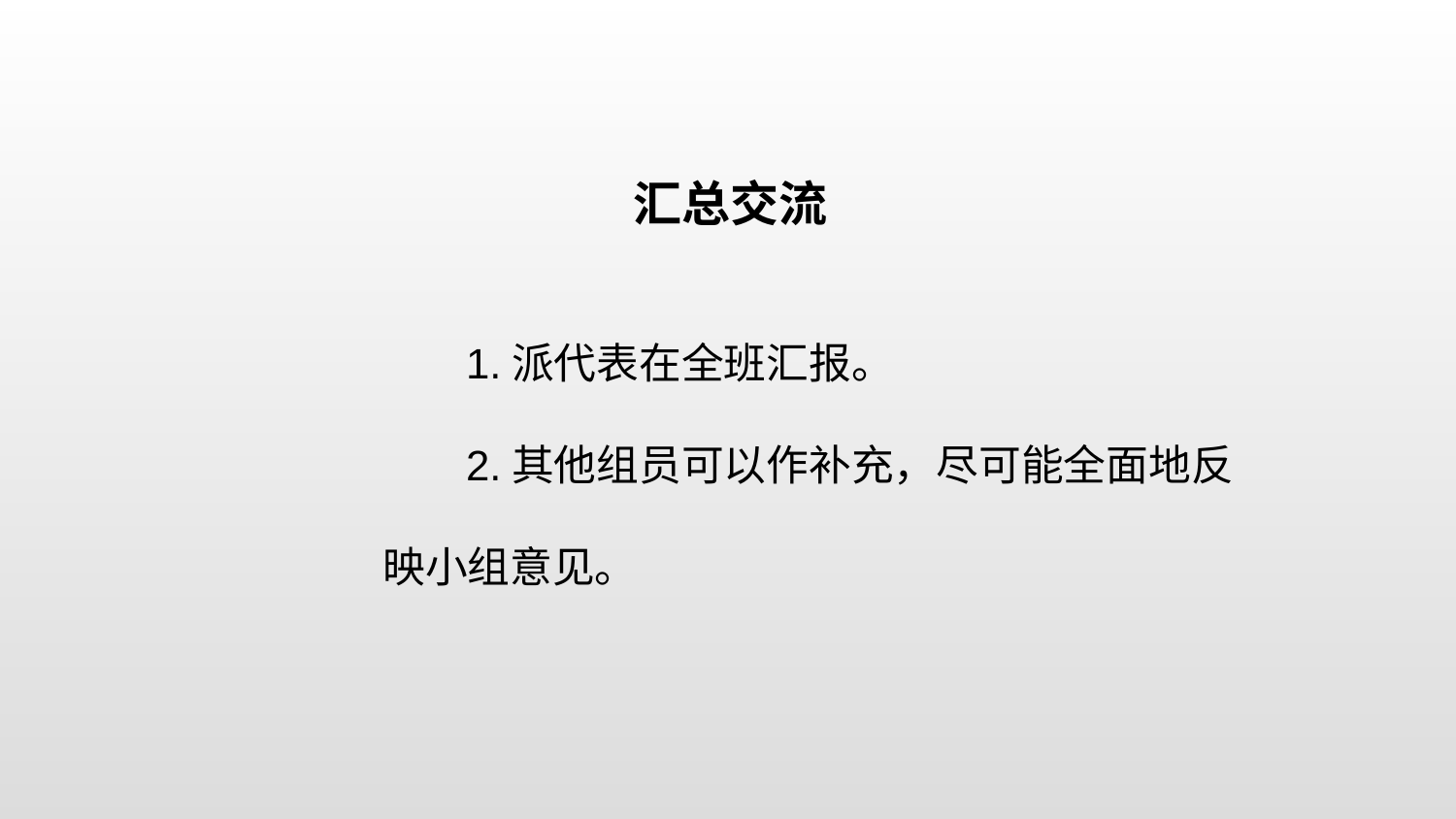

汇总交流
       1.派代表在全班汇报。
       2.其他组员可以作补充，尽可能全面地反映小组意见。